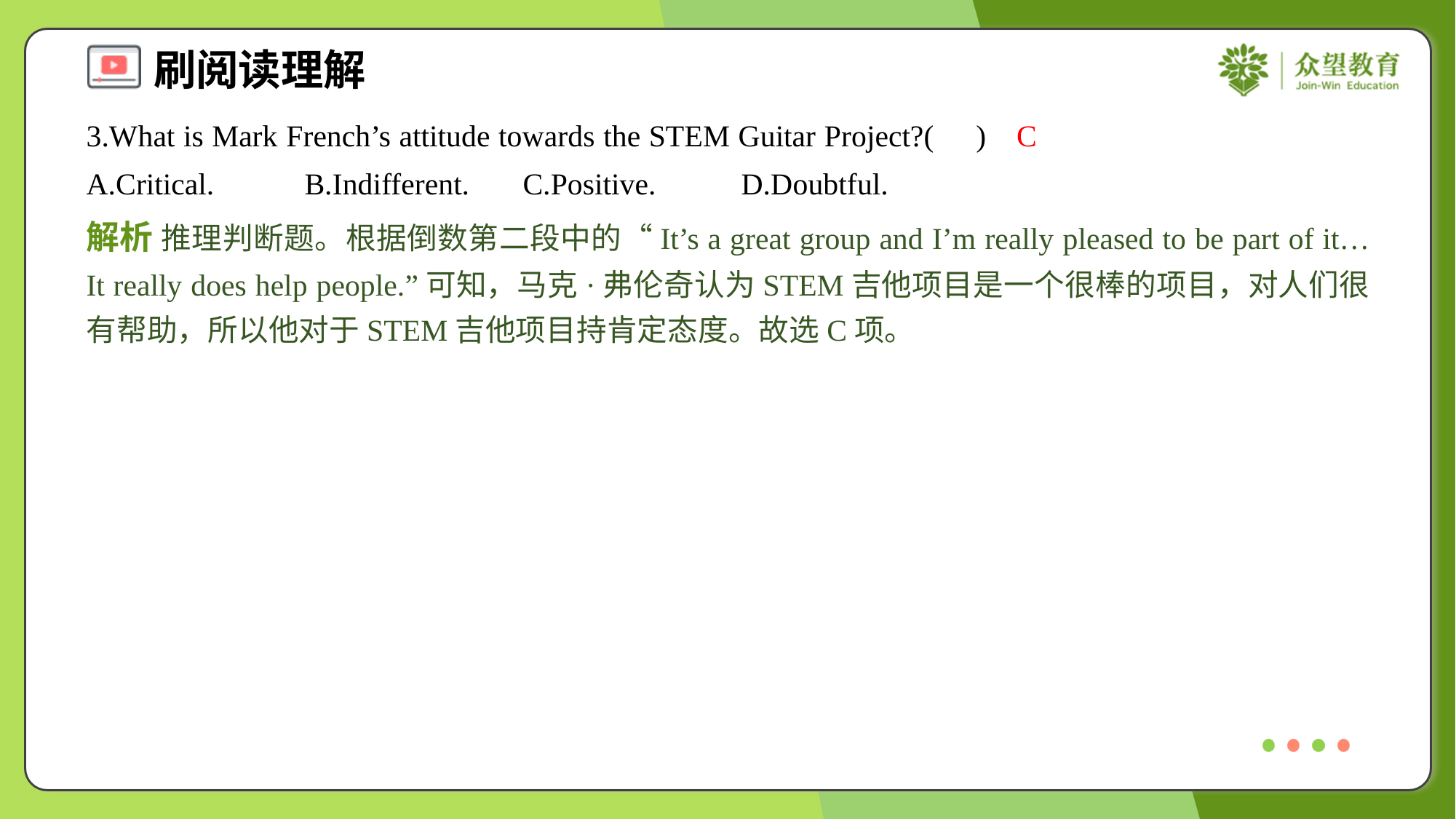

3.What is Mark French’s attitude towards the STEM Guitar Project?(     )
C
A.Critical.	B.Indifferent.	C.Positive.	D.Doubtful.
解析 推理判断题。根据倒数第二段中的“It’s a great group and I’m really pleased to be part of it… It really does help people.”可知，马克·弗伦奇认为STEM吉他项目是一个很棒的项目，对人们很有帮助，所以他对于STEM吉他项目持肯定态度。故选C项。